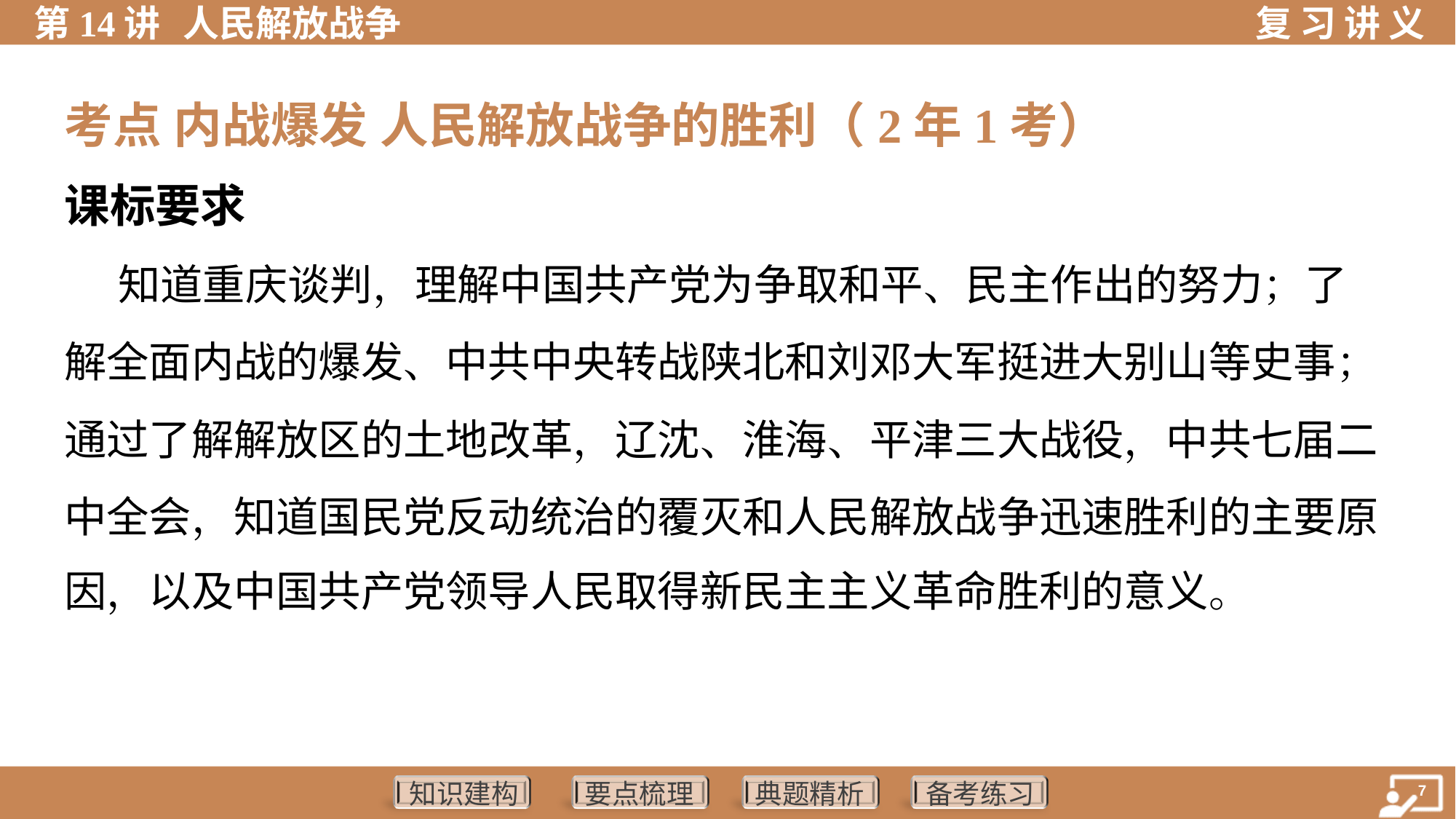

考点 内战爆发 人民解放战争的胜利（2年1考）
课标要求
    知道重庆谈判，理解中国共产党为争取和平、民主作出的努力；了
解全面内战的爆发、中共中央转战陕北和刘邓大军挺进大别山等史事；
通过了解解放区的土地改革，辽沈、淮海、平津三大战役，中共七届二
中全会，知道国民党反动统治的覆灭和人民解放战争迅速胜利的主要原
因，以及中国共产党领导人民取得新民主主义革命胜利的意义。